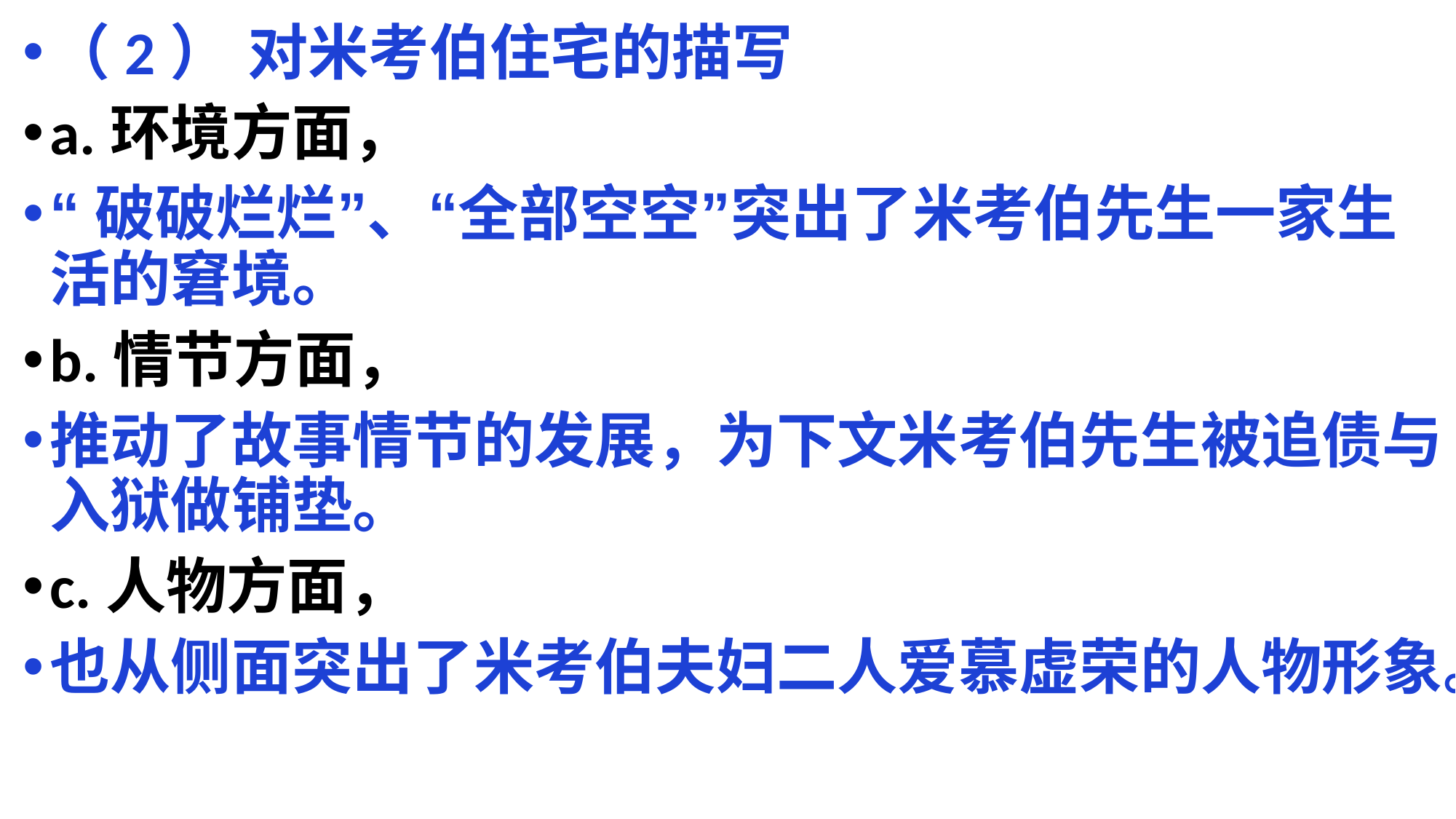

（2） 对米考伯住宅的描写
a.环境方面，
“破破烂烂”、“全部空空”突出了米考伯先生一家生活的窘境。
b.情节方面，
推动了故事情节的发展，为下文米考伯先生被追债与入狱做铺垫。
c.人物方面，
也从侧面突出了米考伯夫妇二人爱慕虚荣的人物形象。